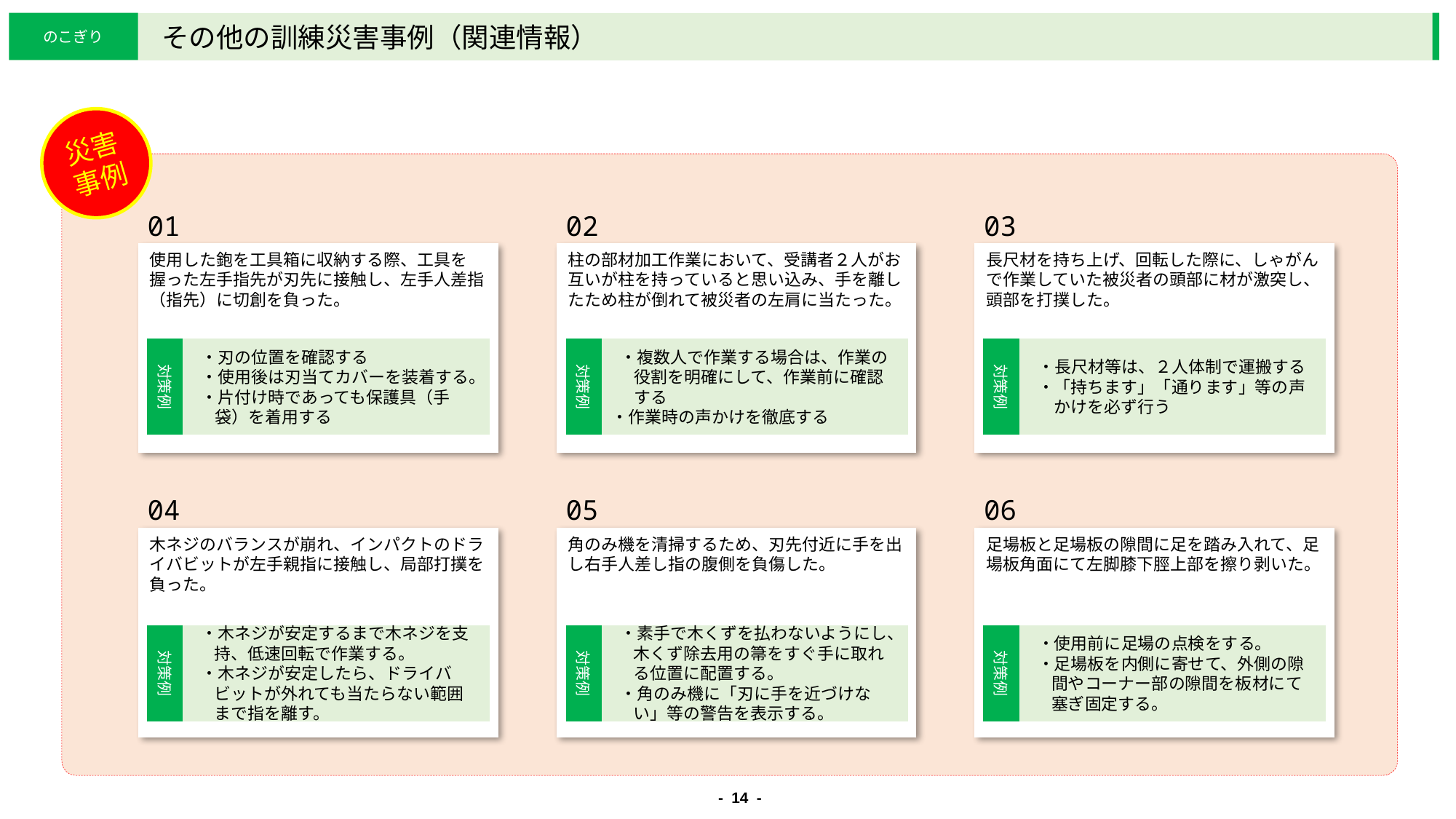

のこぎり

その他の訓練災害事例（関連情報）
災害事例

01
使用した鉋を工具箱に収納する際、工具を握った左手指先が刃先に接触し、左手人差指（指先）に切創を負った。

02
柱の部材加工作業において、受講者２人がお互いが柱を持っていると思い込み、手を離したため柱が倒れて被災者の左肩に当たった。

03
長尺材を持ち上げ、回転した際に、しゃがんで作業していた被災者の頭部に材が激突し、頭部を打撲した。
04
木ネジのバランスが崩れ、インパクトのドライバビットが左手親指に接触し、局部打撲を負った。
05
角のみ機を清掃するため、刃先付近に手を出し右手人差し指の腹側を負傷した。
06
足場板と足場板の隙間に足を踏み入れて、足場板角面にて左脚膝下脛上部を擦り剥いた。
柱の部材加工作業において、受講者２人がお互いが柱を持っていると思い込み、手を離したため柱が倒れて被災者の左肩に当たった。

対策例
・刃の位置を確認する
・使用後は刃当てカバーを装着する。
・片付け時であっても保護具（手袋）を着用する
対策例
・複数人で作業する場合は、作業の役割を明確にして、作業前に確認する
・作業時の声かけを徹底する
対策例
・長尺材等は、２人体制で運搬する
・「持ちます」「通ります」等の声
　かけを必ず行う
対策例
・木ネジが安定するまで木ネジを支持、低速回転で作業する。
・木ネジが安定したら、ドライバビットが外れても当たらない範囲まで指を離す。
対策例
・素手で木くずを払わないようにし、木くず除去用の箒をすぐ手に取れる位置に配置する。
・角のみ機に「刃に手を近づけない」等の警告を表示する。
対策例
・使用前に足場の点検をする。
・足場板を内側に寄せて、外側の隙間やコーナー部の隙間を板材にて塞ぎ固定する。
-  14  -